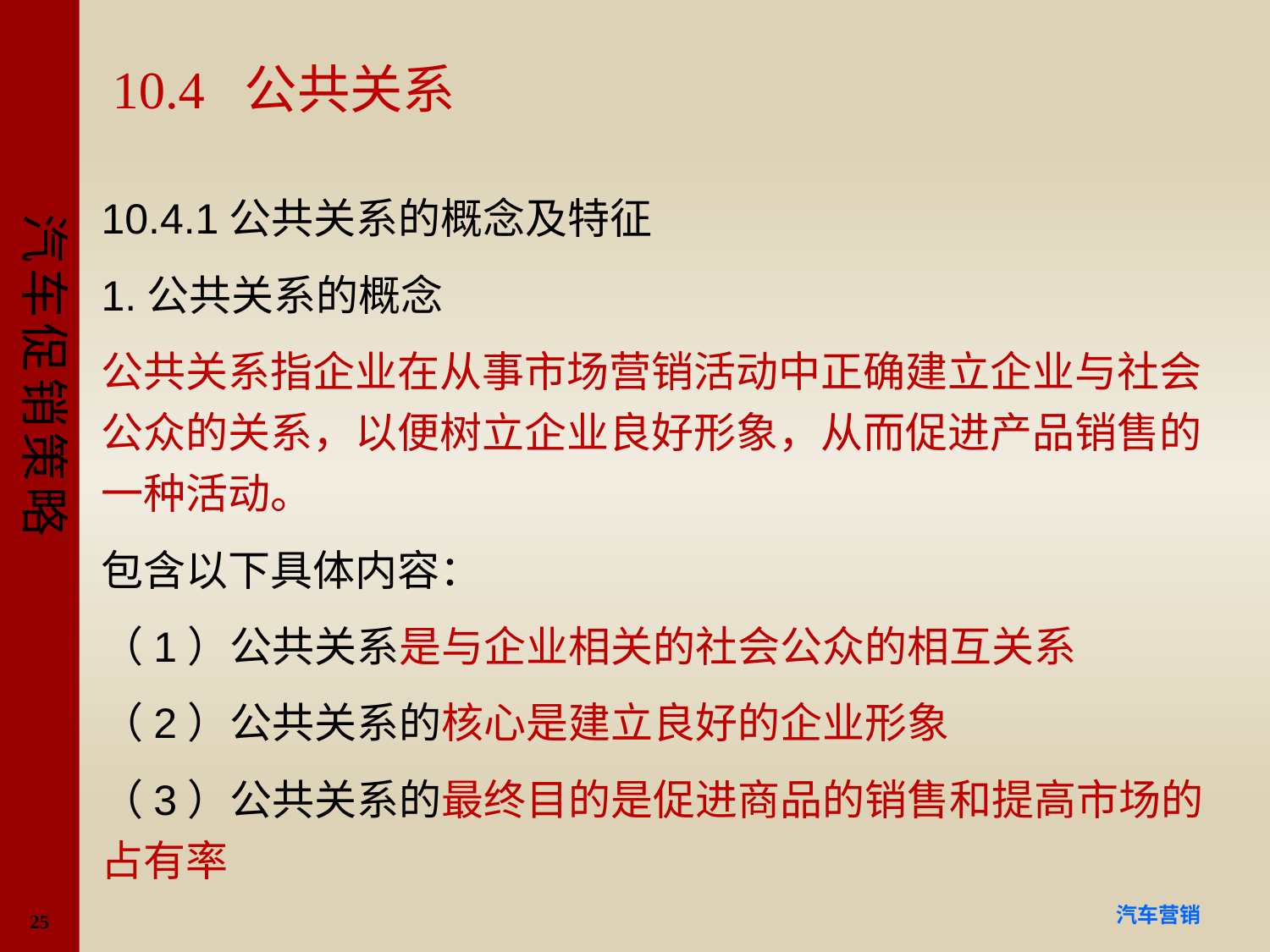

# 10.4  公共关系
10.4.1公共关系的概念及特征
1.公共关系的概念
公共关系指企业在从事市场营销活动中正确建立企业与社会公众的关系，以便树立企业良好形象，从而促进产品销售的一种活动。
包含以下具体内容：
（1）公共关系是与企业相关的社会公众的相互关系
（2）公共关系的核心是建立良好的企业形象
（3）公共关系的最终目的是促进商品的销售和提高市场的占有率

25